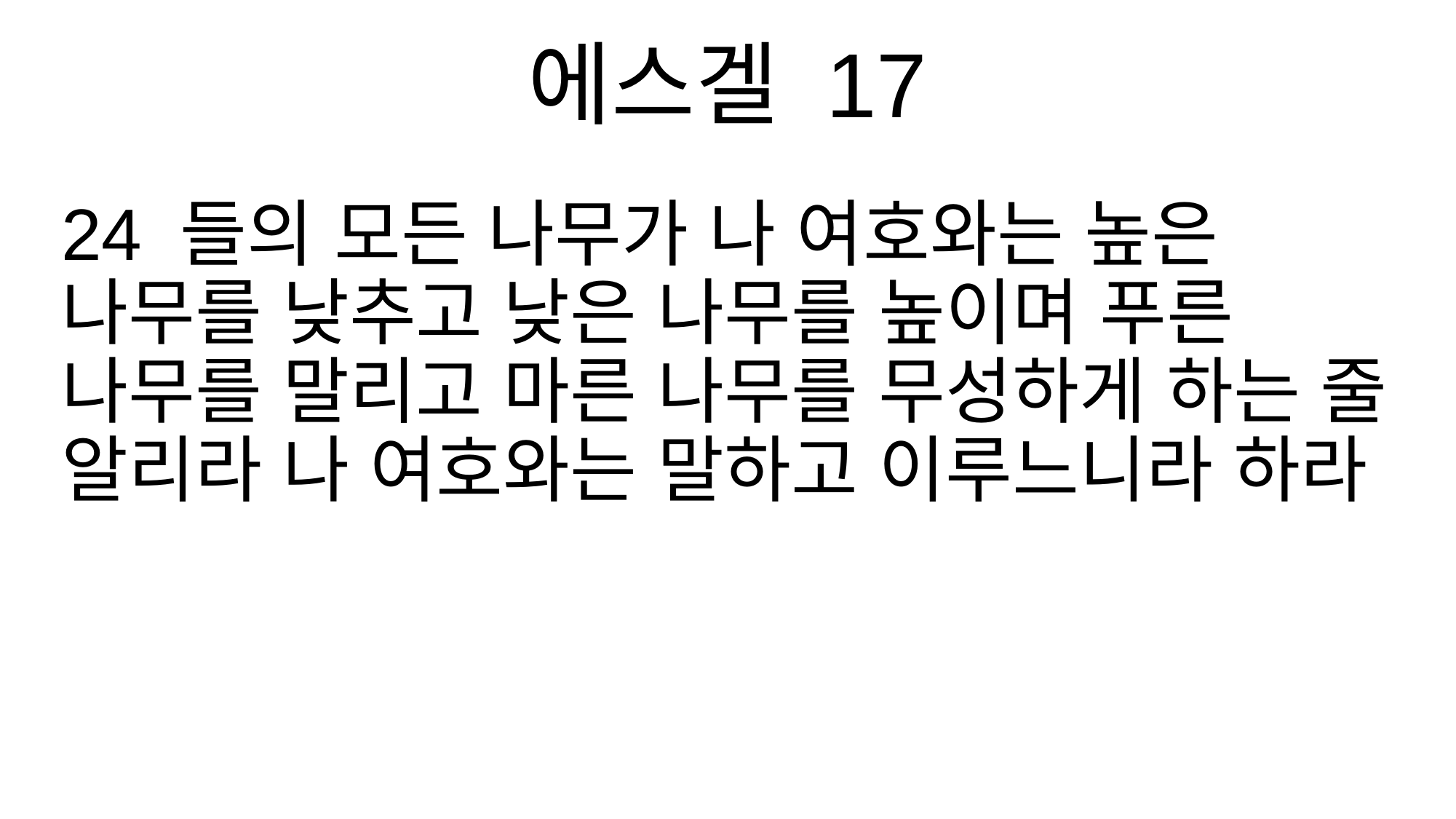

에스겔 17
24 들의 모든 나무가 나 여호와는 높은 나무를 낮추고 낮은 나무를 높이며 푸른 나무를 말리고 마른 나무를 무성하게 하는 줄 알리라 나 여호와는 말하고 이루느니라 하라